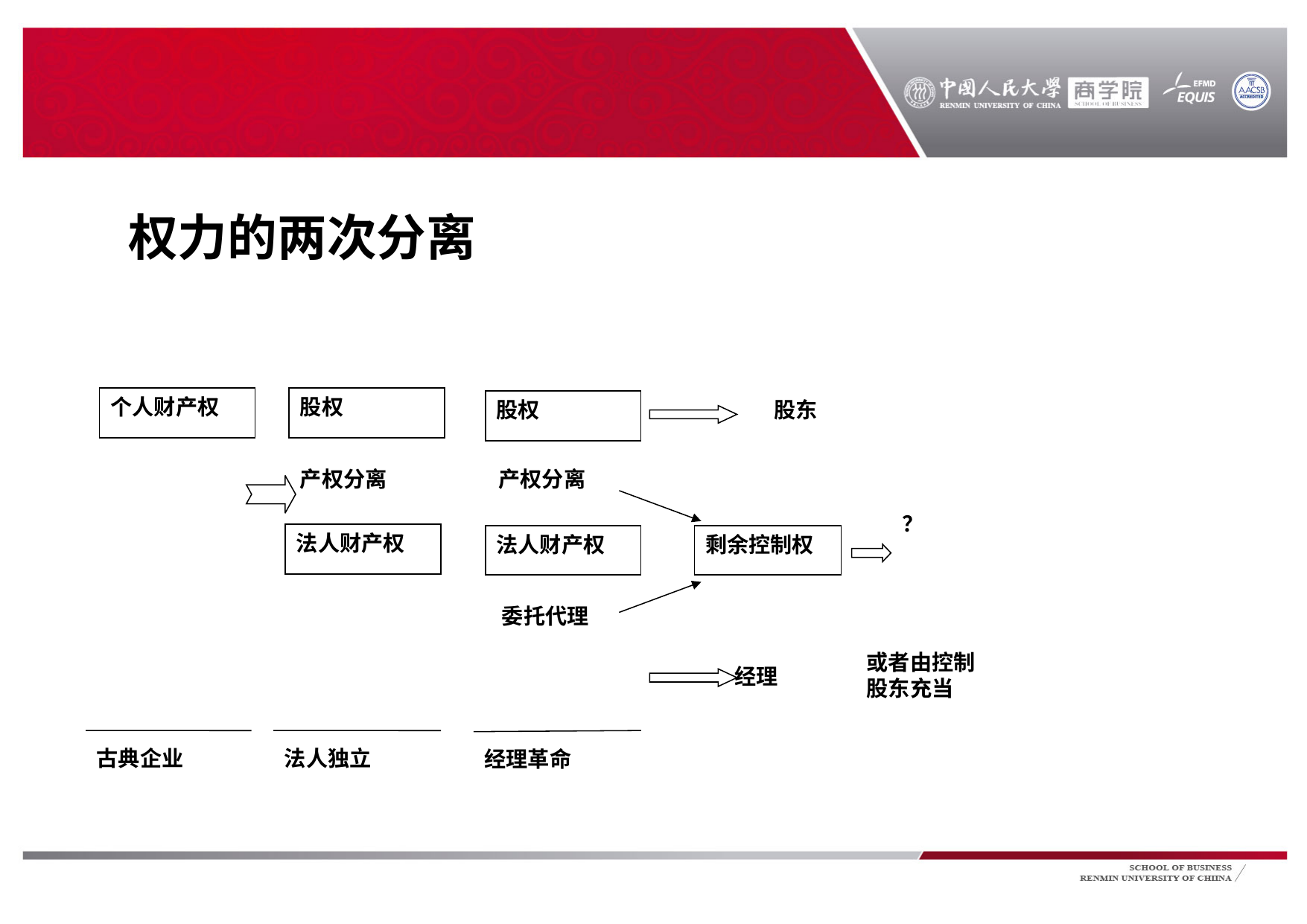

#
权力的两次分离
个人财产权
股权
股东
股权

产权分离
产权分离

？
法人财产权
法人财产权
剩余控制权

委托代理
或者由控制股东充当
经理

古典企业
法人独立
经理革命